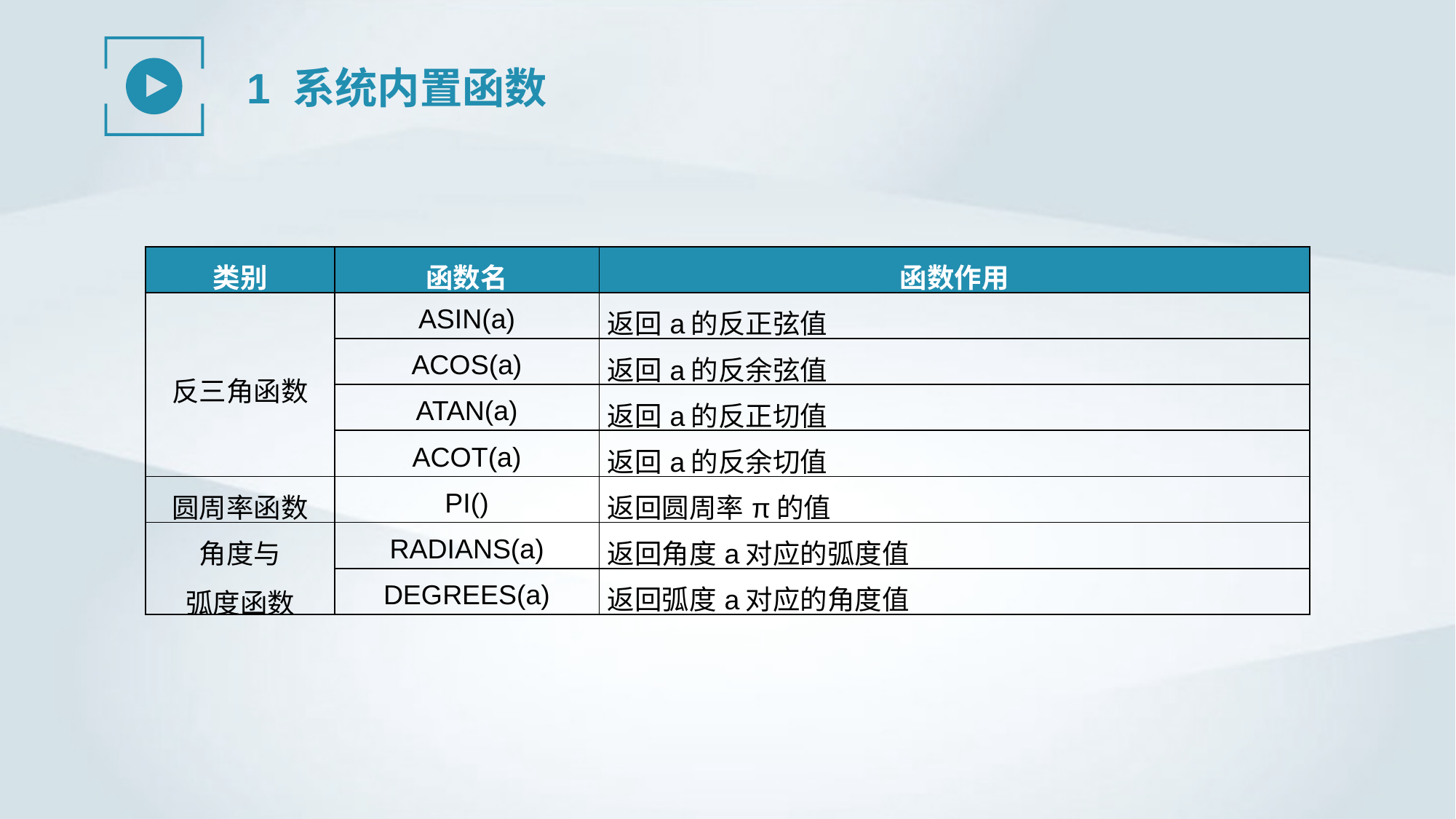

1 系统内置函数
| 类别 | 函数名 | 函数作用 |
| --- | --- | --- |
| 反三角函数 | ASIN(a) | 返回a的反正弦值 |
|  | ACOS(a) | 返回a的反余弦值 |
|  | ATAN(a) | 返回a的反正切值 |
|  | ACOT(a) | 返回a的反余切值 |
| 圆周率函数 | PI() | 返回圆周率π的值 |
| 角度与 弧度函数 | RADIANS(a) | 返回角度a对应的弧度值 |
|  | DEGREES(a) | 返回弧度a对应的角度值 |